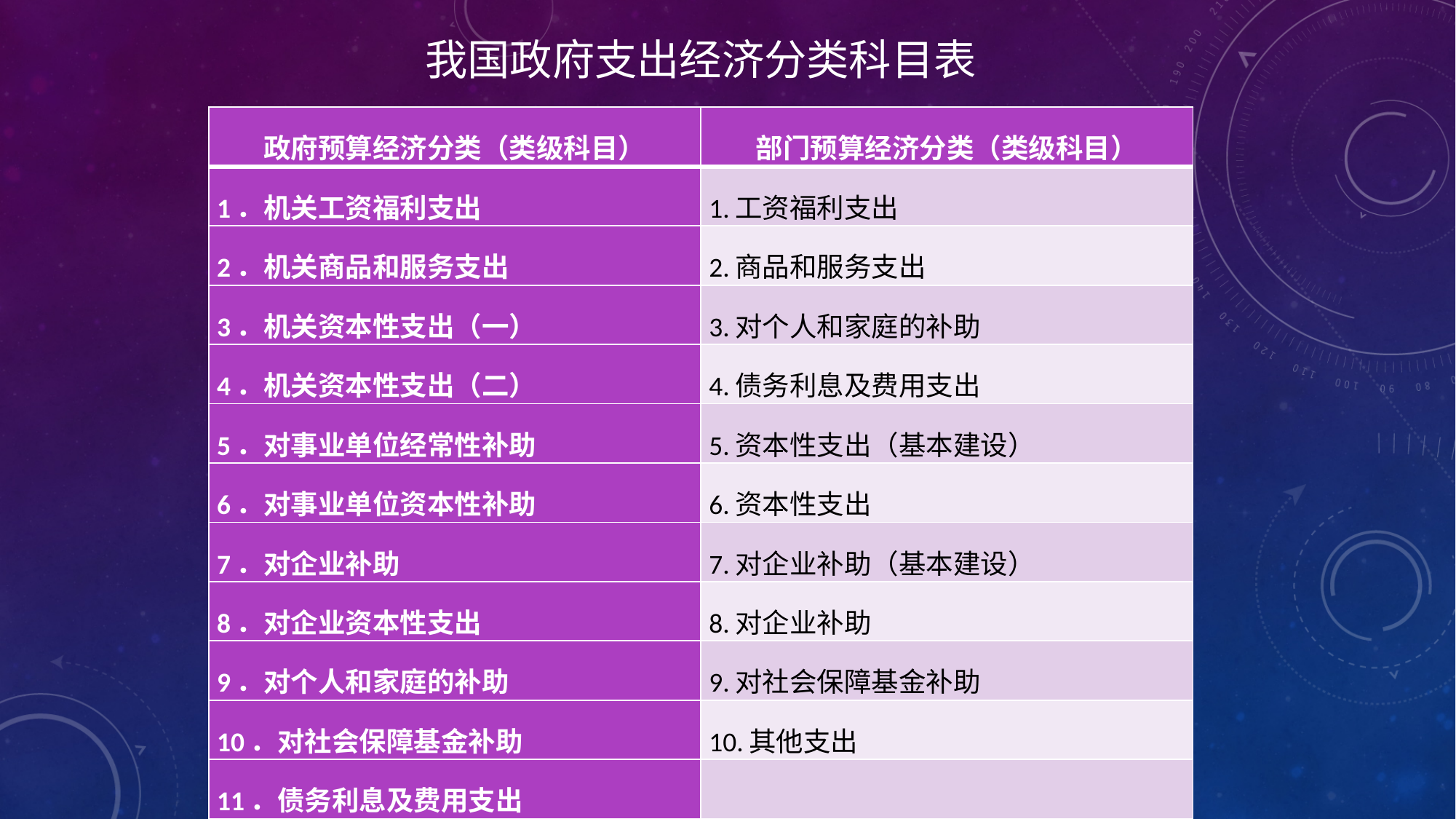

我国政府支出经济分类科目表
| 政府预算经济分类（类级科目） | 部门预算经济分类（类级科目） |
| --- | --- |
| 1．机关工资福利支出 | 1.工资福利支出 |
| 2．机关商品和服务支出 | 2.商品和服务支出 |
| 3．机关资本性支出（一） | 3.对个人和家庭的补助 |
| 4．机关资本性支出（二） | 4.债务利息及费用支出 |
| 5．对事业单位经常性补助 | 5.资本性支出（基本建设） |
| 6．对事业单位资本性补助 | 6.资本性支出 |
| 7．对企业补助 | 7.对企业补助（基本建设） |
| 8．对企业资本性支出 | 8.对企业补助 |
| 9．对个人和家庭的补助 | 9.对社会保障基金补助 |
| 10．对社会保障基金补助 | 10.其他支出 |
| 11．债务利息及费用支出 |  |
| 12．债务还本付息支出 |  |
| 13．转移性支出 |  |
| 14．预备费及预留 |  |
| 15．其他支出 |  |